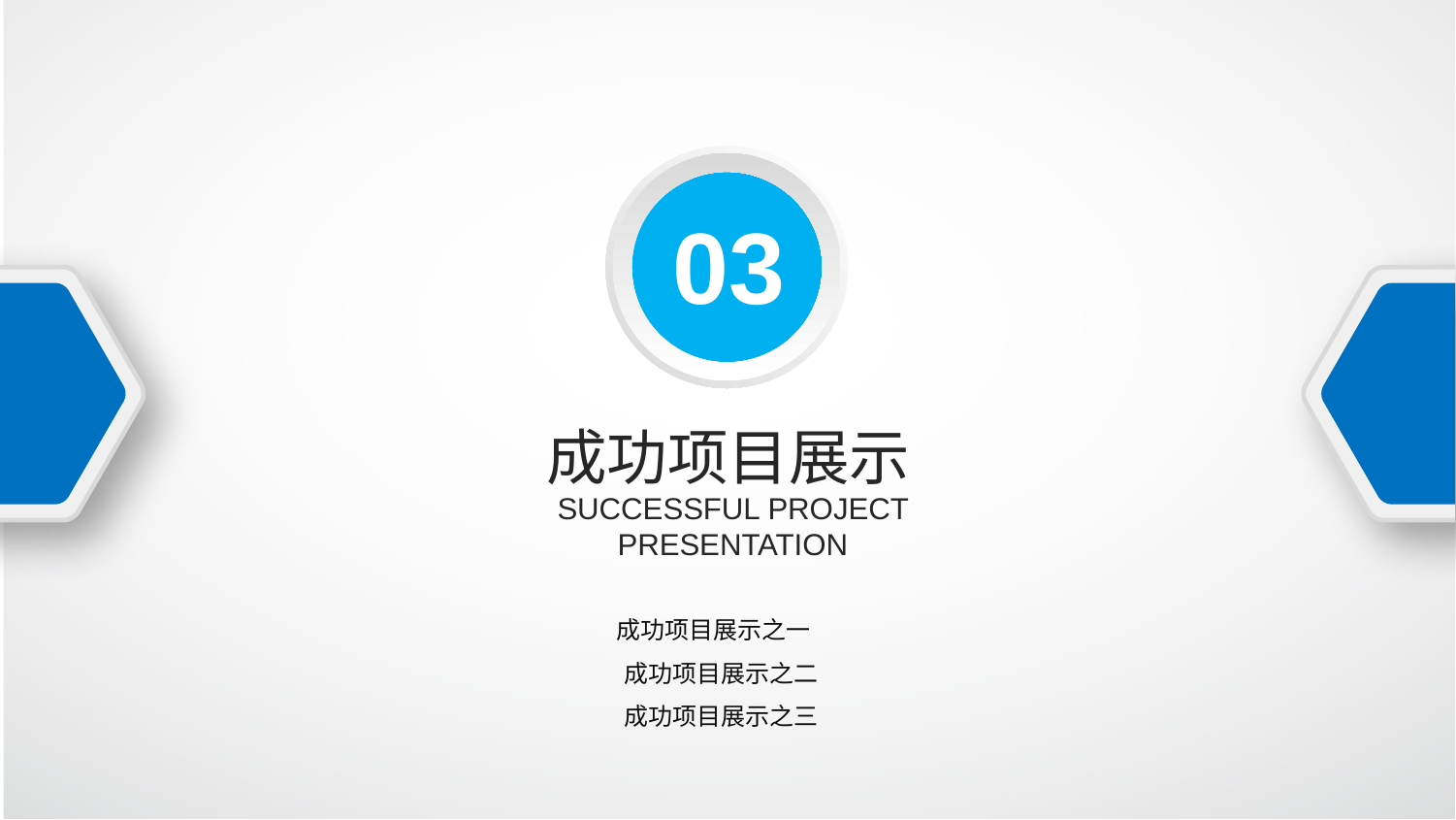

03

成功项目展示
SUCCESSFUL PROJECT PRESENTATION
 成功项目展示之一
成功项目展示之二
成功项目展示之三